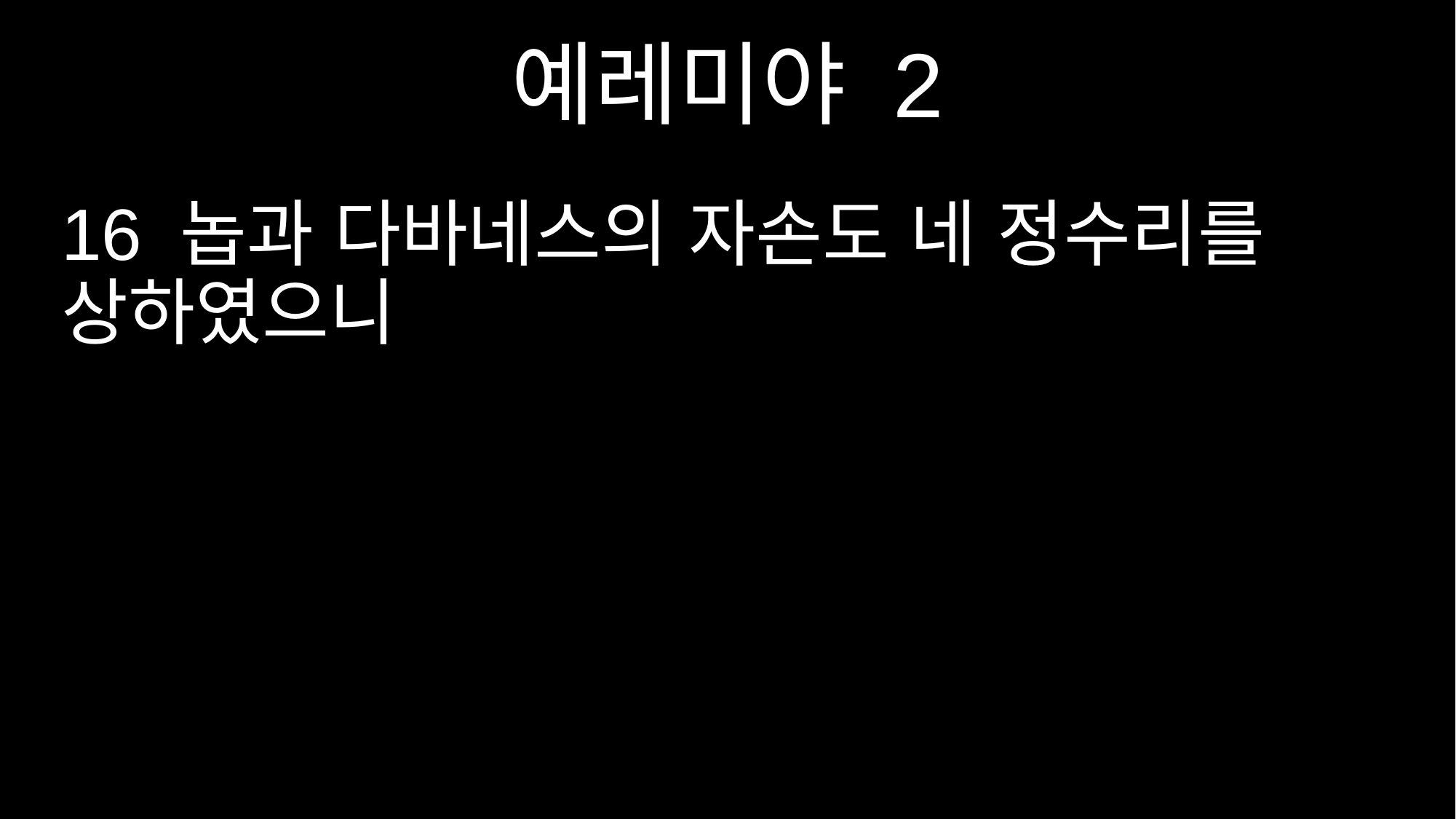

예레미야 2
16 놉과 다바네스의 자손도 네 정수리를 상하였으니